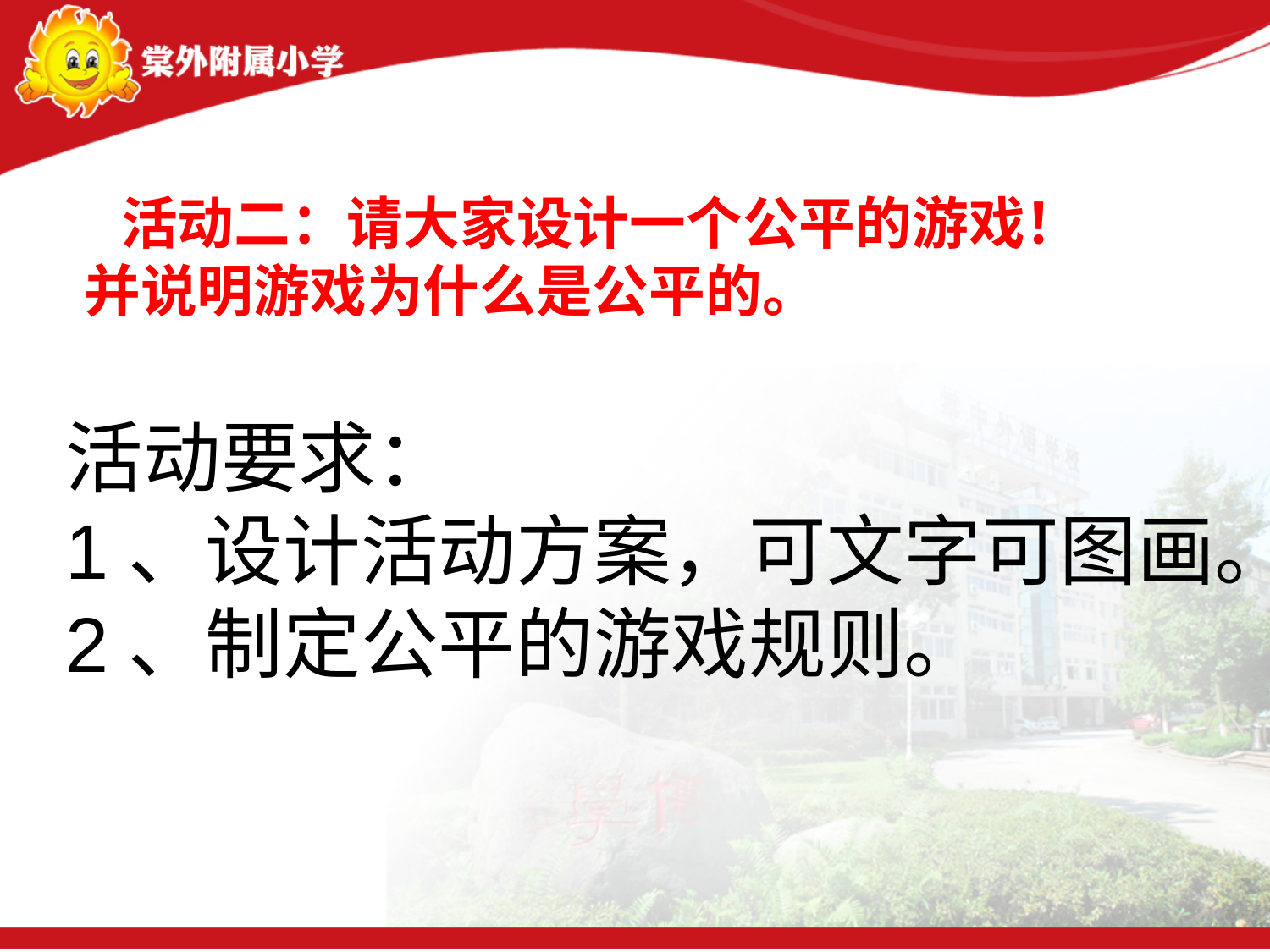

活动二：请大家设计一个公平的游戏！并说明游戏为什么是公平的。
活动要求：
1、设计活动方案，可文字可图画。
2、制定公平的游戏规则。